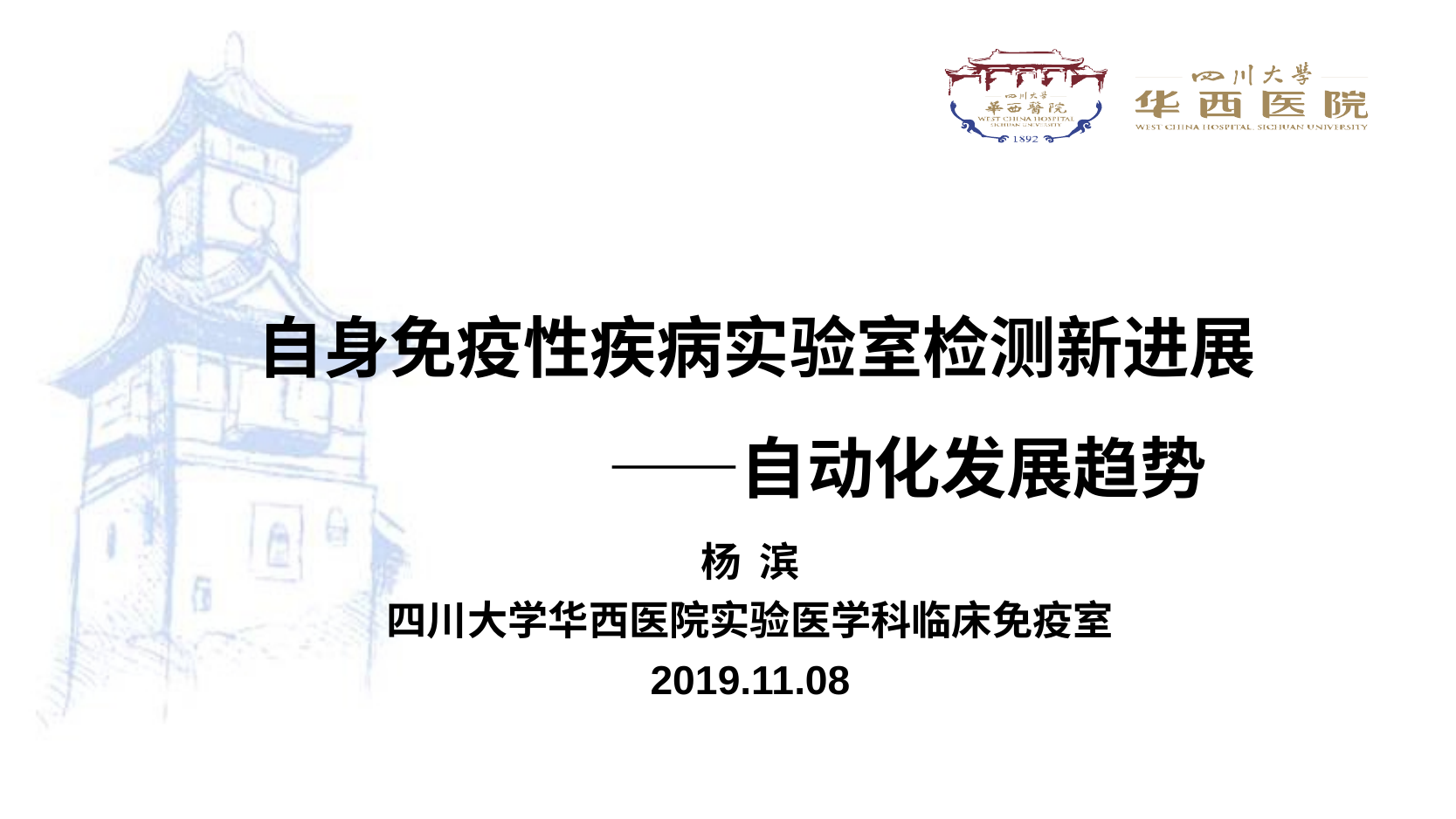

# 自身免疫性疾病实验室检测新进展 ——自动化发展趋势
杨  滨
四川大学华西医院实验医学科临床免疫室
2019.11.08